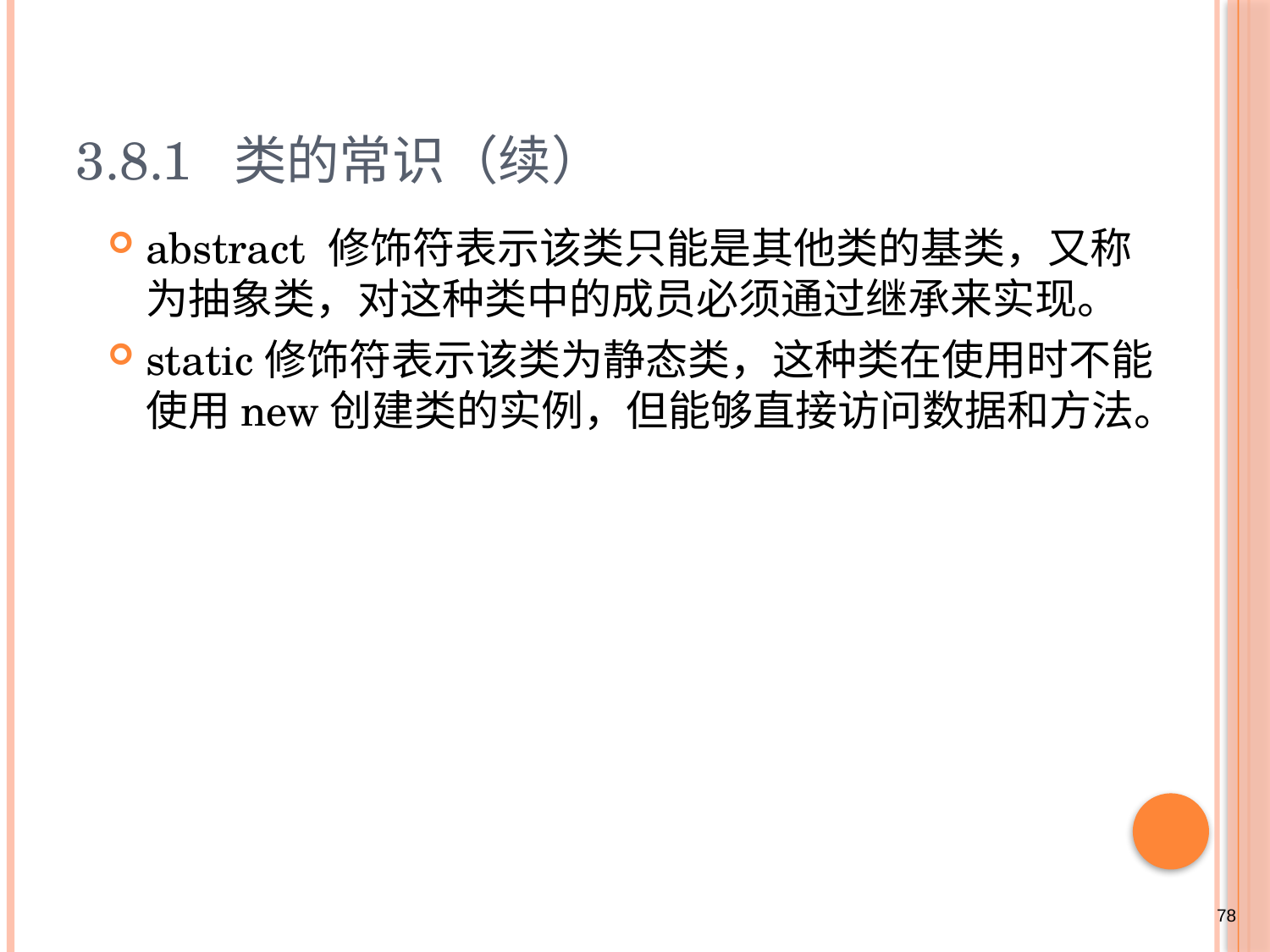

# 3.8.1  类的常识（续）
abstract 修饰符表示该类只能是其他类的基类，又称为抽象类，对这种类中的成员必须通过继承来实现。
static修饰符表示该类为静态类，这种类在使用时不能使用new创建类的实例，但能够直接访问数据和方法。
78